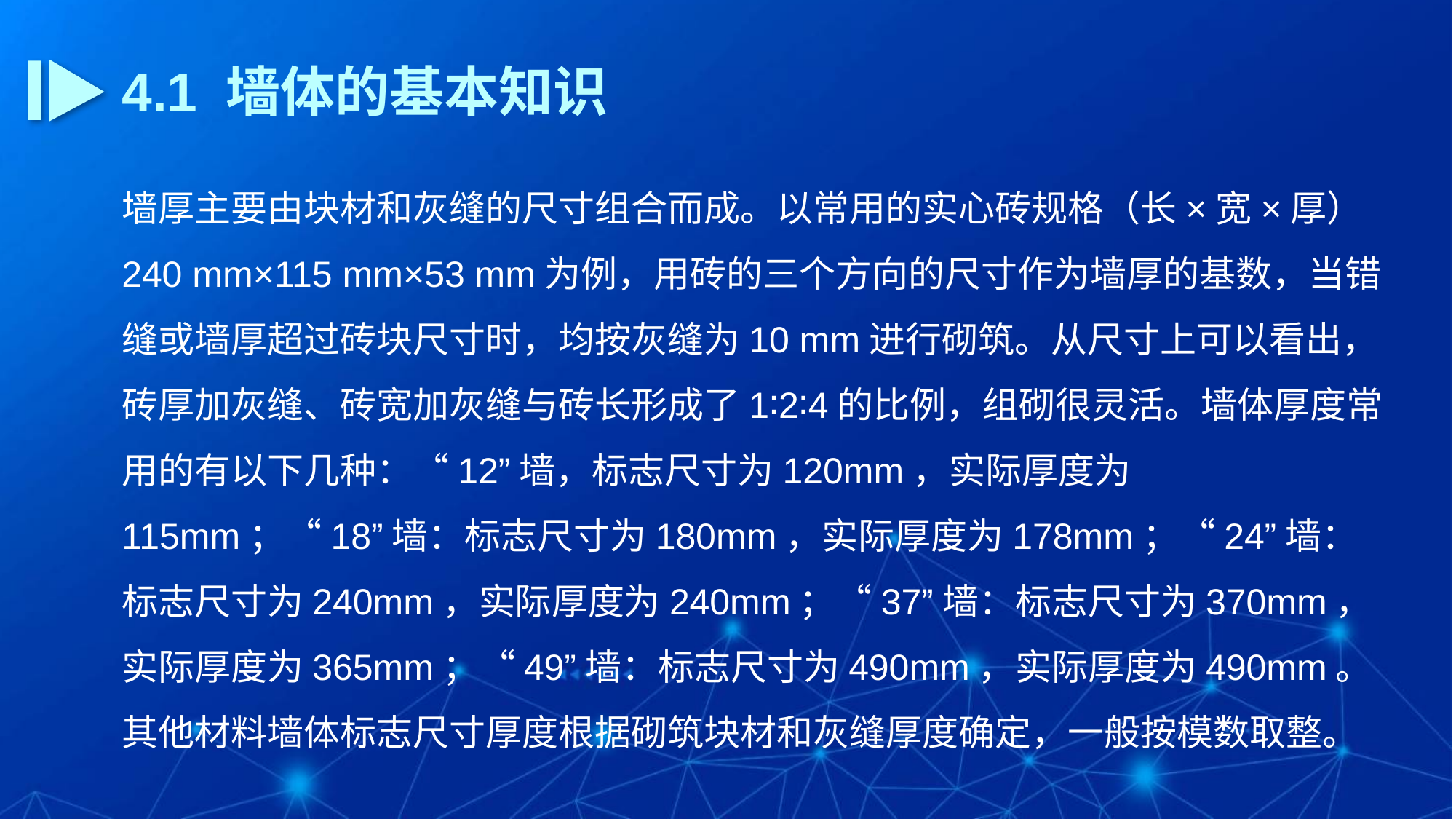

4.1 墙体的基本知识

墙厚主要由块材和灰缝的尺寸组合而成。以常用的实心砖规格（长×宽×厚）240 mm×115 mm×53 mm为例，用砖的三个方向的尺寸作为墙厚的基数，当错缝或墙厚超过砖块尺寸时，均按灰缝为10 mm进行砌筑。从尺寸上可以看出，砖厚加灰缝、砖宽加灰缝与砖长形成了1∶2∶4的比例，组砌很灵活。墙体厚度常用的有以下几种：“12”墙，标志尺寸为120mm，实际厚度为115mm；“18”墙：标志尺寸为180mm，实际厚度为178mm；“24”墙：标志尺寸为240mm，实际厚度为240mm；“37”墙：标志尺寸为370mm，实际厚度为365mm；“49”墙：标志尺寸为490mm，实际厚度为490mm。其他材料墙体标志尺寸厚度根据砌筑块材和灰缝厚度确定，一般按模数取整。